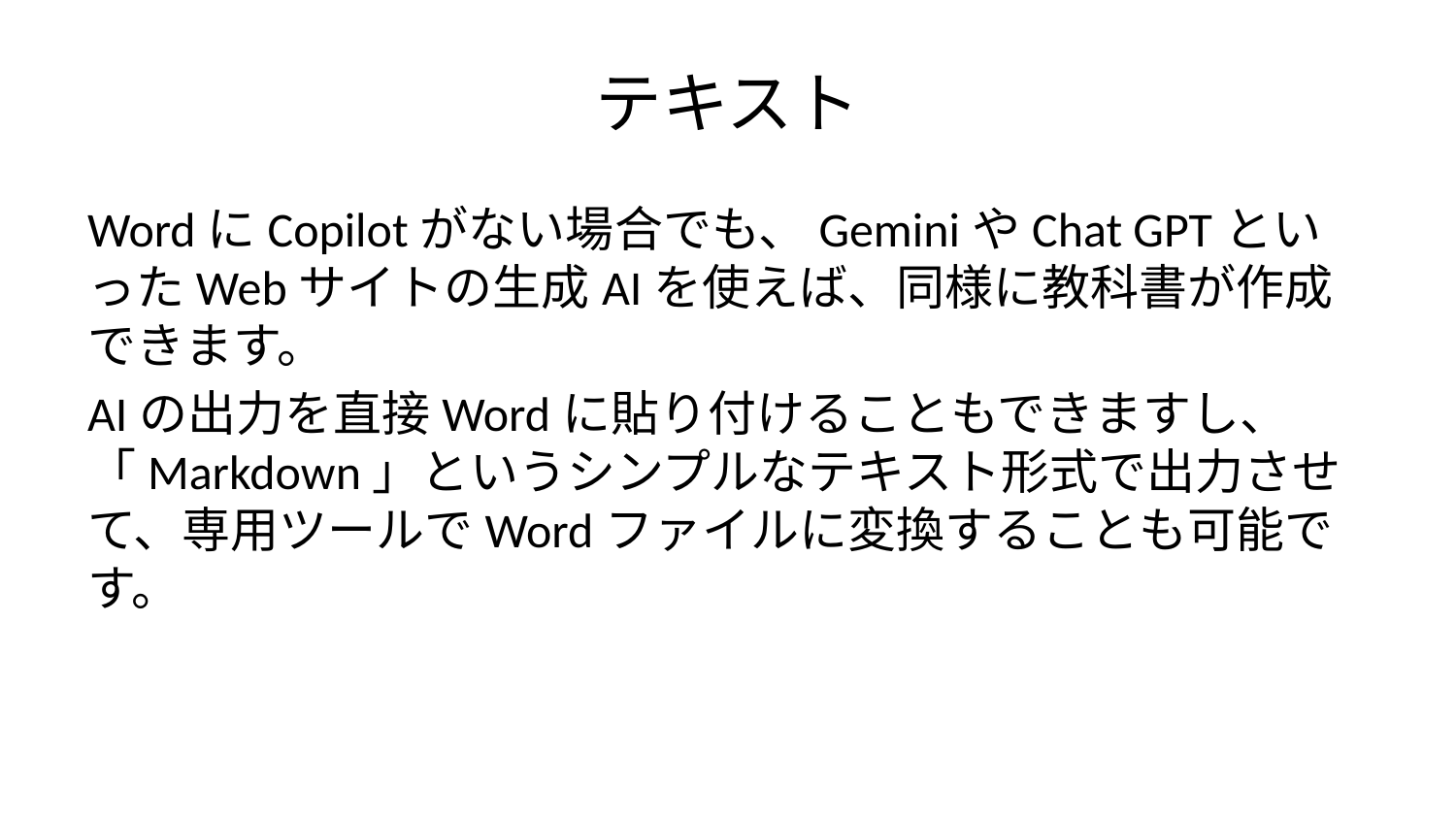

# テキスト
WordにCopilotがない場合でも、GeminiやChat GPTといったWebサイトの生成AIを使えば、同様に教科書が作成できます。
AIの出力を直接Wordに貼り付けることもできますし、「Markdown」というシンプルなテキスト形式で出力させて、専用ツールでWordファイルに変換することも可能です。